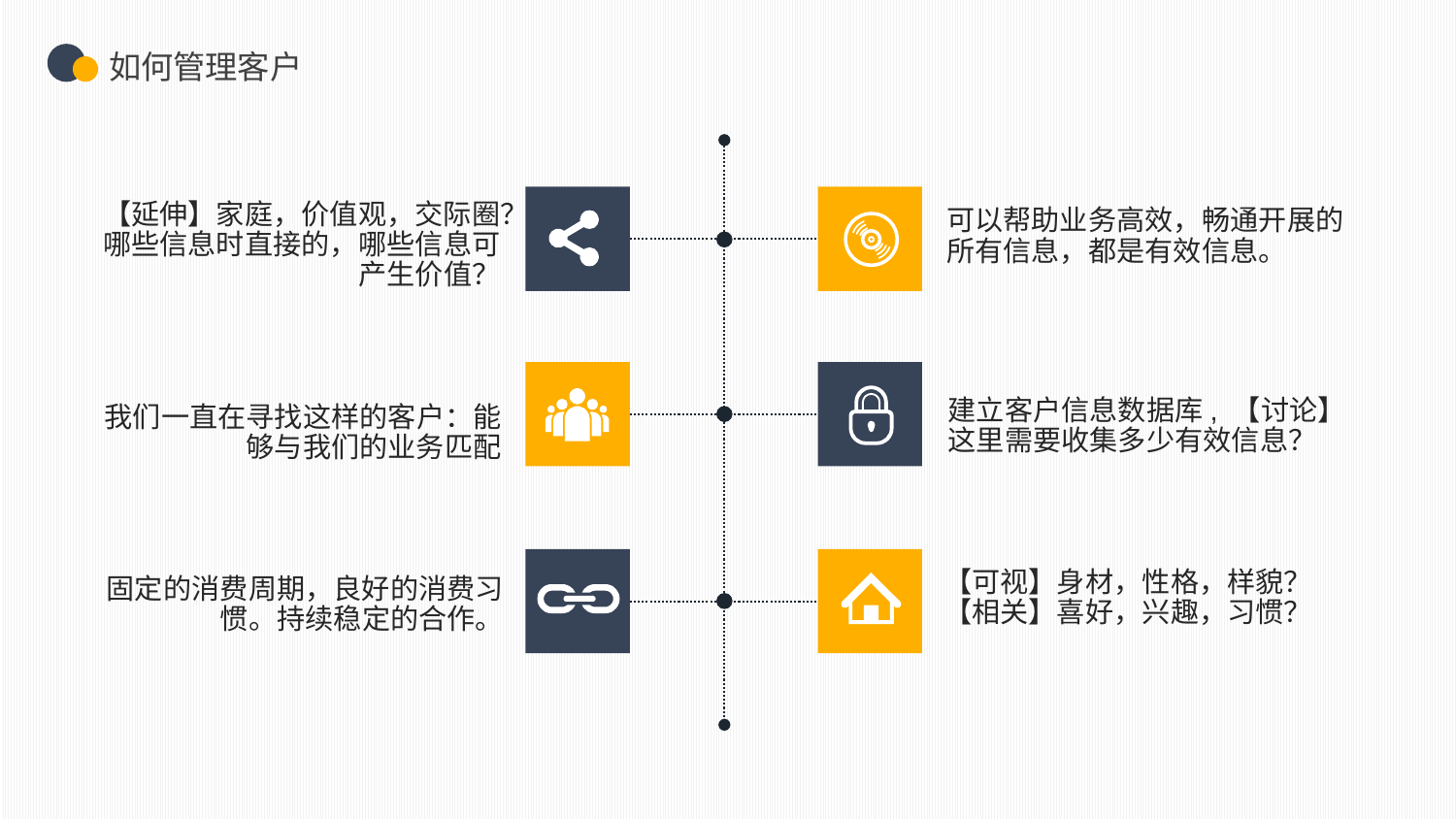

【延伸】家庭，价值观，交际圈？
哪些信息时直接的，哪些信息可产生价值？

可以帮助业务高效，畅通开展的所有信息，都是有效信息。
建立客户信息数据库, 【讨论】这里需要收集多少有效信息？
我们一直在寻找这样的客户：能够与我们的业务匹配
【可视】身材，性格，样貌？
【相关】喜好，兴趣，习惯？
固定的消费周期，良好的消费习惯。持续稳定的合作。